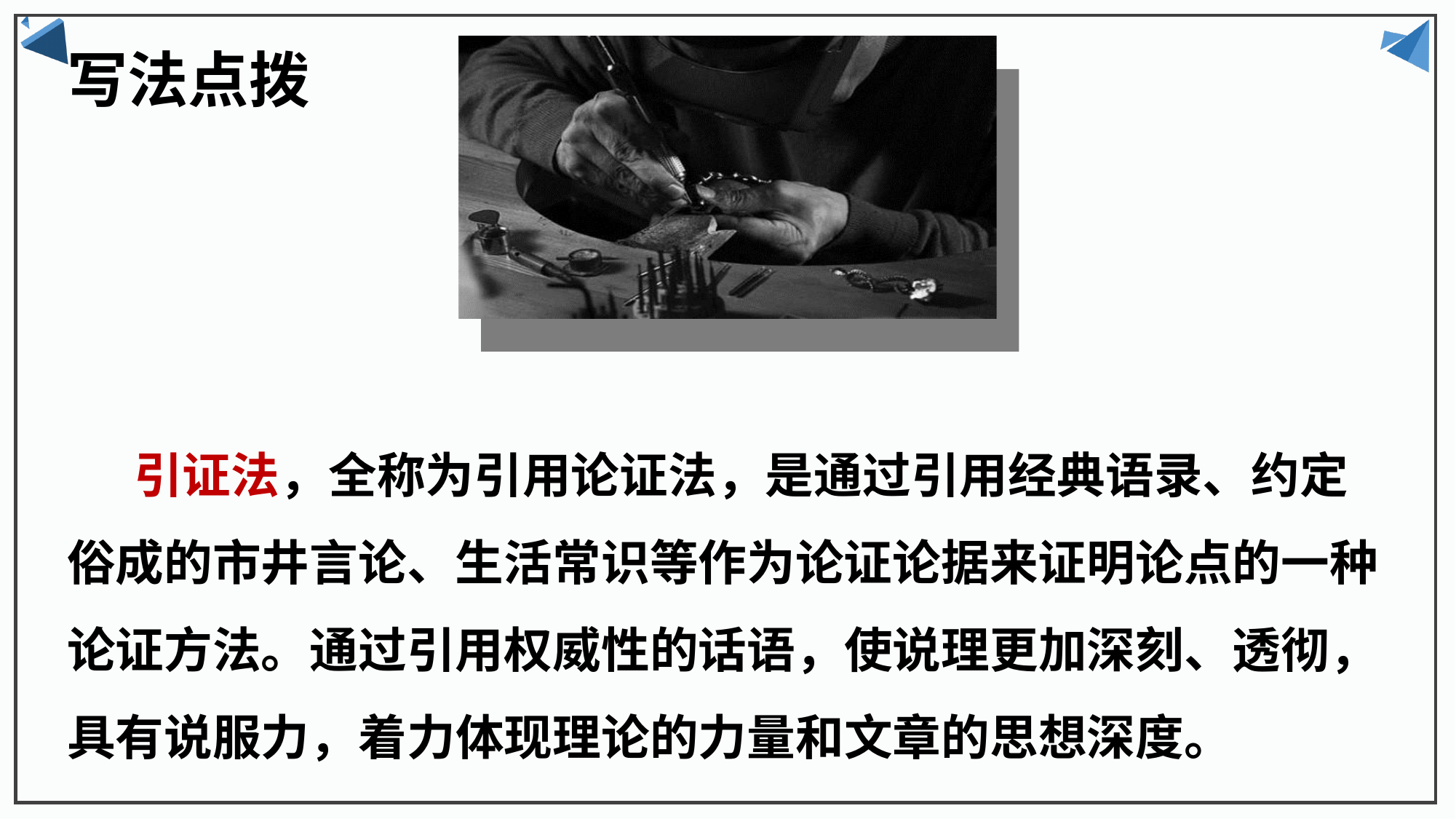

写法点拨

     引证法，全称为引用论证法，是通过引用经典语录、约定俗成的市井言论、生活常识等作为论证论据来证明论点的一种论证方法。通过引用权威性的话语，使说理更加深刻、透彻，具有说服力，着力体现理论的力量和文章的思想深度。